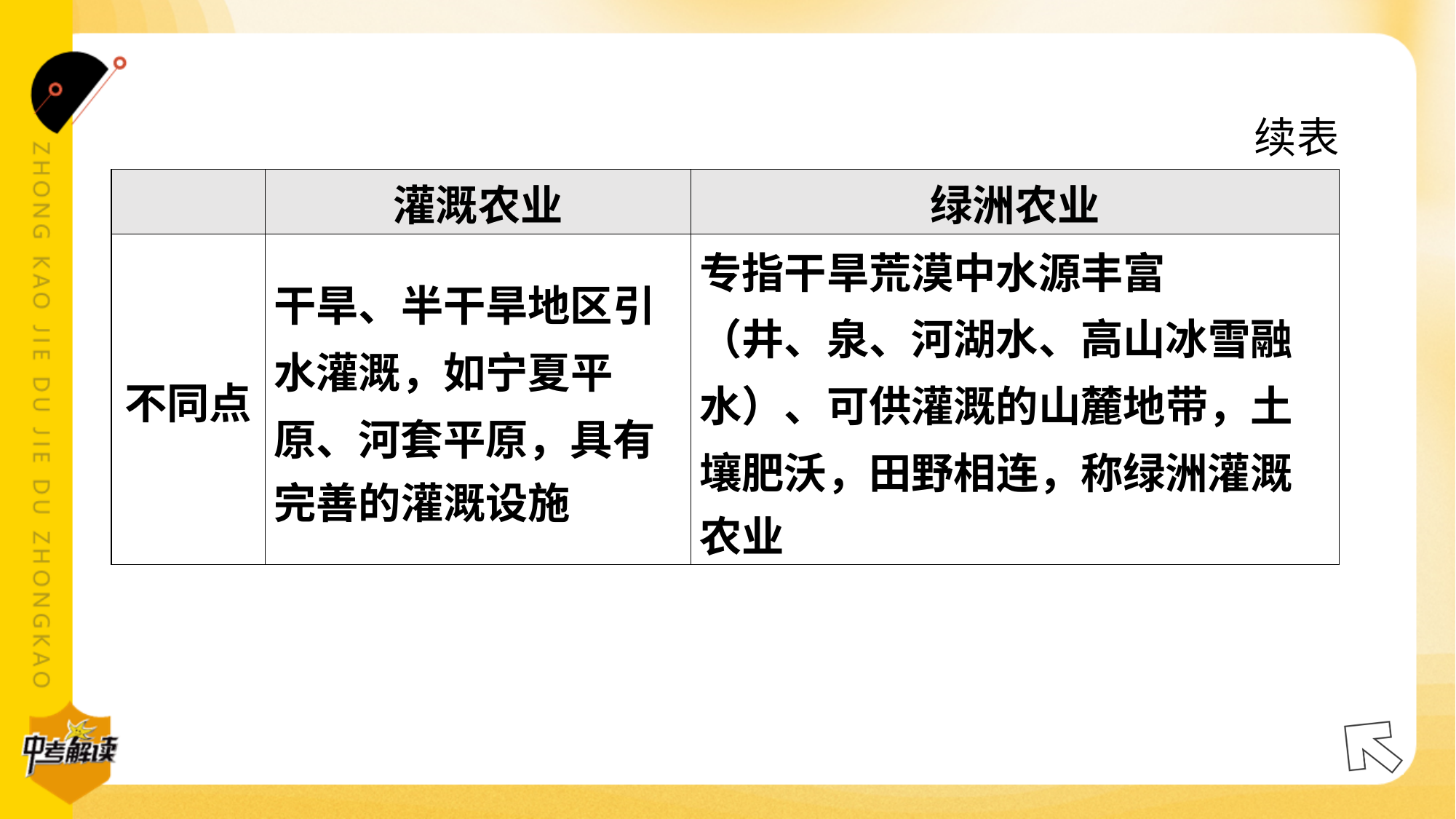

续表
|  | 灌溉农业 | 绿洲农业 |
| --- | --- | --- |
| 不同点 | 干旱、半干旱地区引 水灌溉，如宁夏平 原、河套平原，具有 完善的灌溉设施 | 专指干旱荒漠中水源丰富 （井、泉、河湖水、高山冰雪融 水）、可供灌溉的山麓地带，土 壤肥沃，田野相连，称绿洲灌溉 农业 |